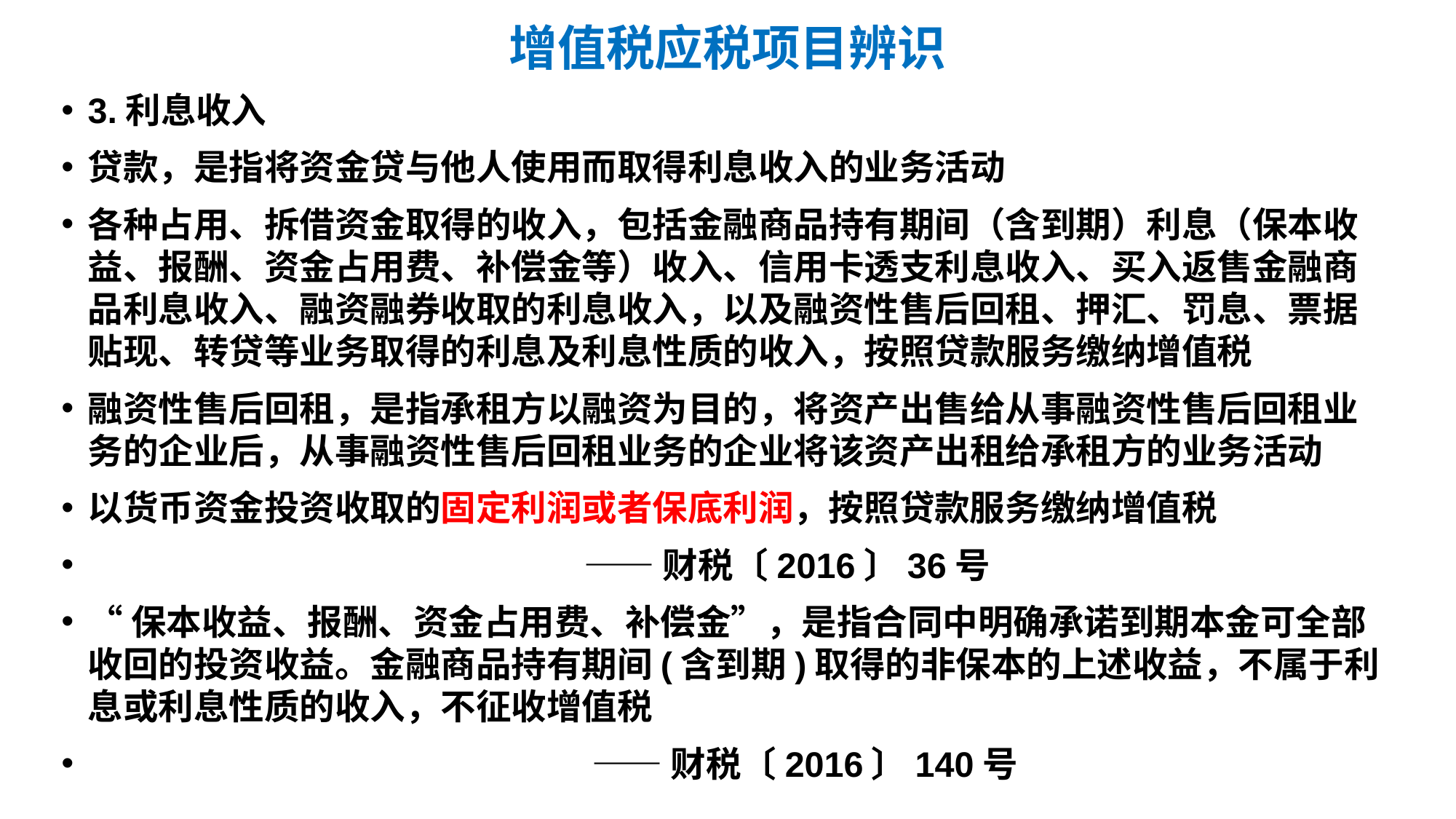

# 增值税应税项目辨识
3.利息收入
贷款，是指将资金贷与他人使用而取得利息收入的业务活动
各种占用、拆借资金取得的收入，包括金融商品持有期间（含到期）利息（保本收益、报酬、资金占用费、补偿金等）收入、信用卡透支利息收入、买入返售金融商品利息收入、融资融券收取的利息收入，以及融资性售后回租、押汇、罚息、票据贴现、转贷等业务取得的利息及利息性质的收入，按照贷款服务缴纳增值税
融资性售后回租，是指承租方以融资为目的，将资产出售给从事融资性售后回租业务的企业后，从事融资性售后回租业务的企业将该资产出租给承租方的业务活动
以货币资金投资收取的固定利润或者保底利润，按照贷款服务缴纳增值税
                                                              ——财税〔2016〕36号
“保本收益、报酬、资金占用费、补偿金”，是指合同中明确承诺到期本金可全部收回的投资收益。金融商品持有期间(含到期)取得的非保本的上述收益，不属于利息或利息性质的收入，不征收增值税
                                                               ——财税〔2016〕140号